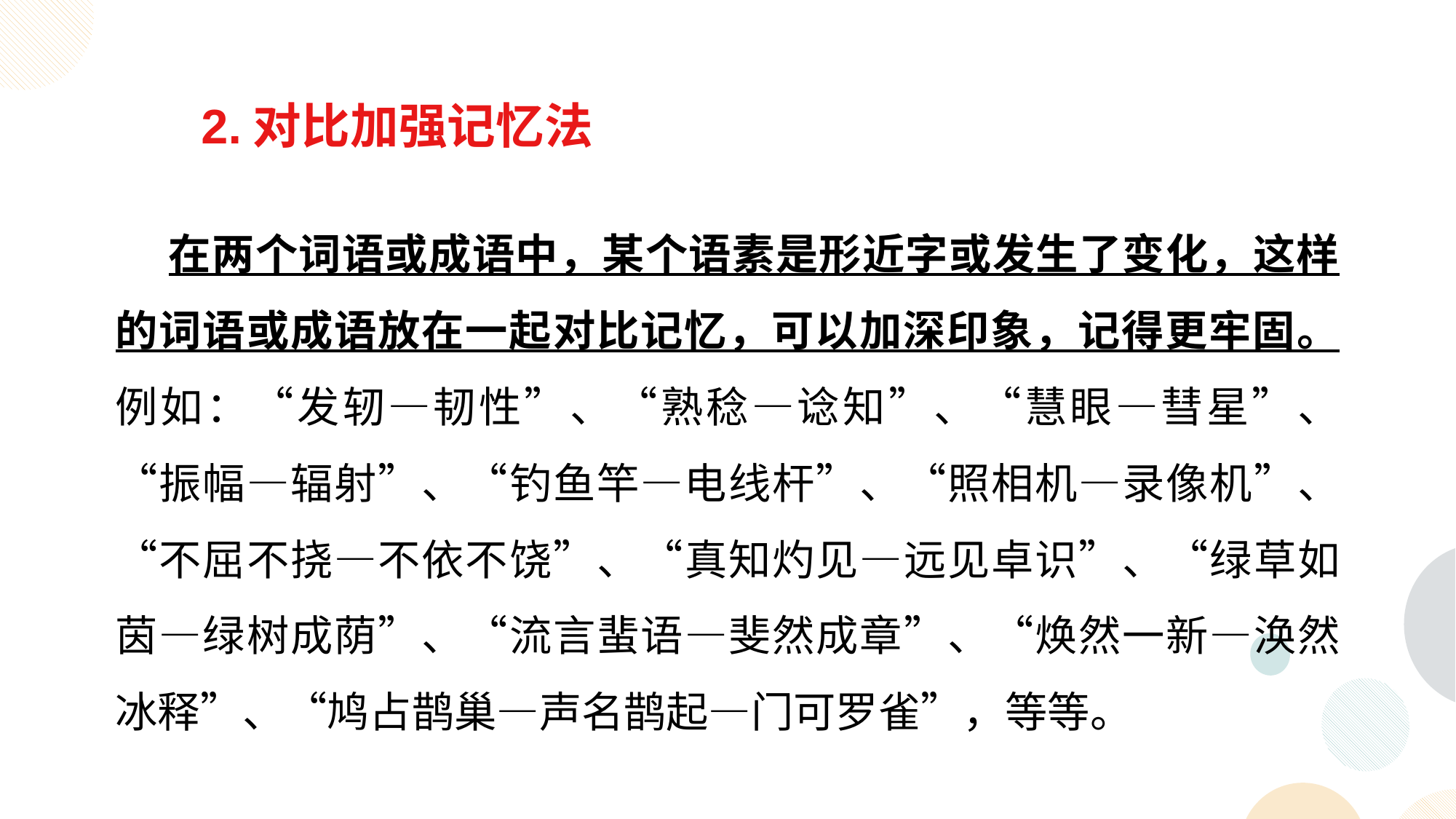

2.对比加强记忆法

    在两个词语或成语中，某个语素是形近字或发生了变化，这样的词语或成语放在一起对比记忆，可以加深印象，记得更牢固。例如：“发轫—韧性”、“熟稔—谂知”、“慧眼—彗星”、“振幅—辐射”、“钓鱼竿—电线杆”、“照相机—录像机”、“不屈不挠—不依不饶”、“真知灼见—远见卓识”、“绿草如茵—绿树成荫”、“流言蜚语—斐然成章”、“焕然一新—涣然冰释”、“鸠占鹊巢—声名鹊起—门可罗雀”，等等。